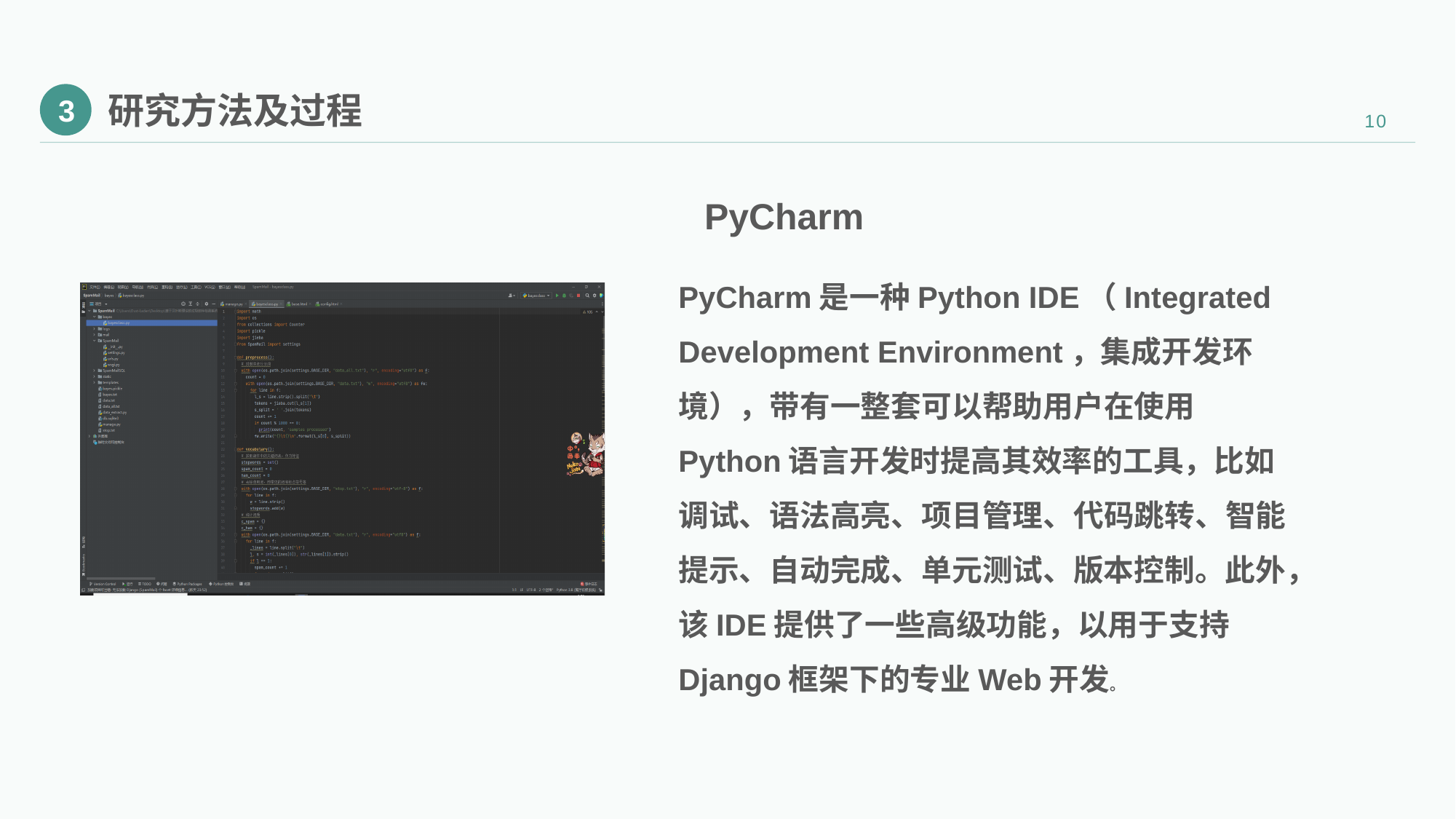

研究方法及过程
3
PyCharm
PyCharm是一种Python IDE（Integrated Development Environment，集成开发环境），带有一整套可以帮助用户在使用Python语言开发时提高其效率的工具，比如调试、语法高亮、项目管理、代码跳转、智能提示、自动完成、单元测试、版本控制。此外，该IDE提供了一些高级功能，以用于支持Django框架下的专业Web开发。